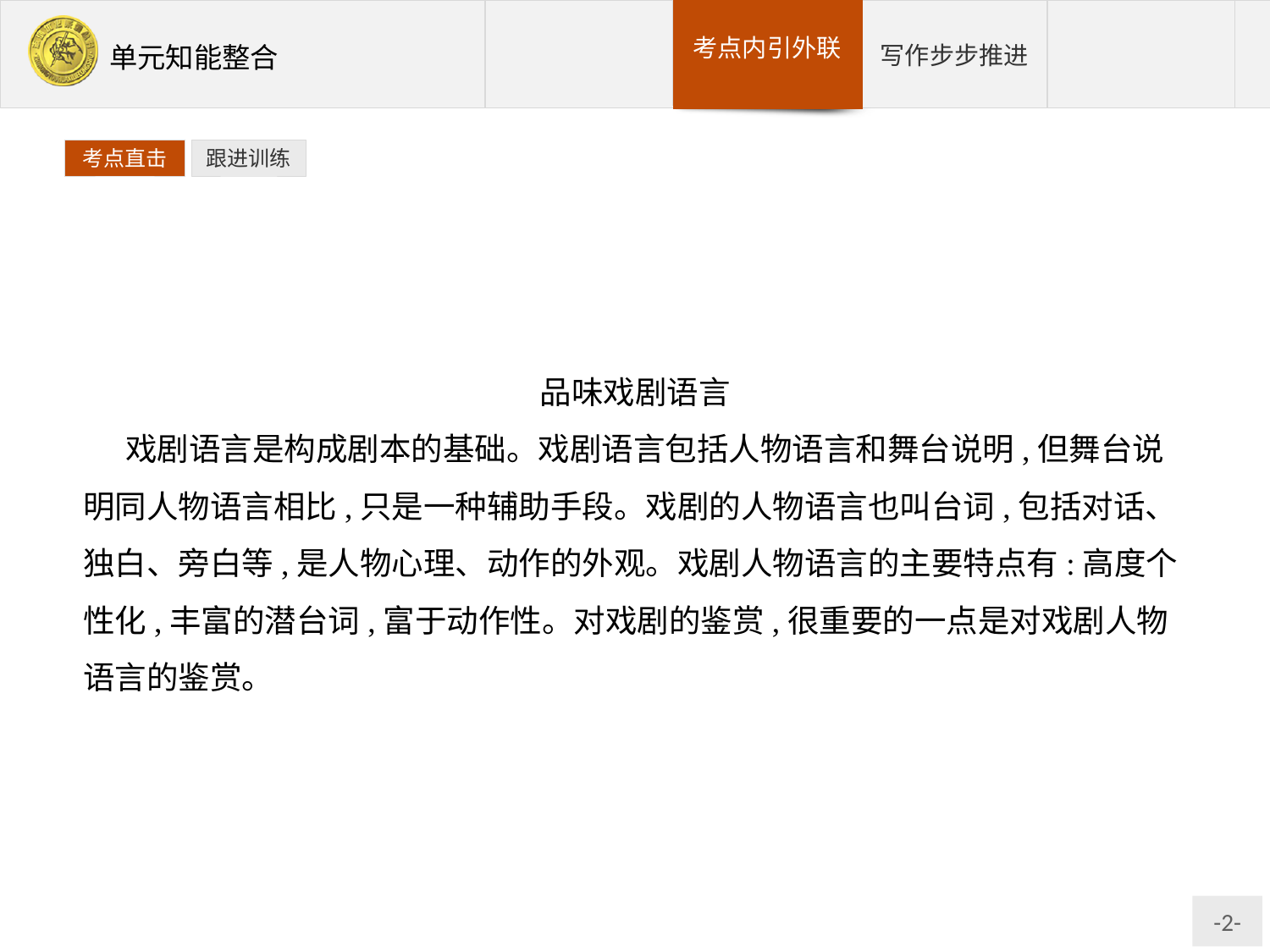

考点直击
跟进训练
品味戏剧语言
戏剧语言是构成剧本的基础。戏剧语言包括人物语言和舞台说明,但舞台说明同人物语言相比,只是一种辅助手段。戏剧的人物语言也叫台词,包括对话、独白、旁白等,是人物心理、动作的外观。戏剧人物语言的主要特点有:高度个性化,丰富的潜台词,富于动作性。对戏剧的鉴赏,很重要的一点是对戏剧人物语言的鉴赏。